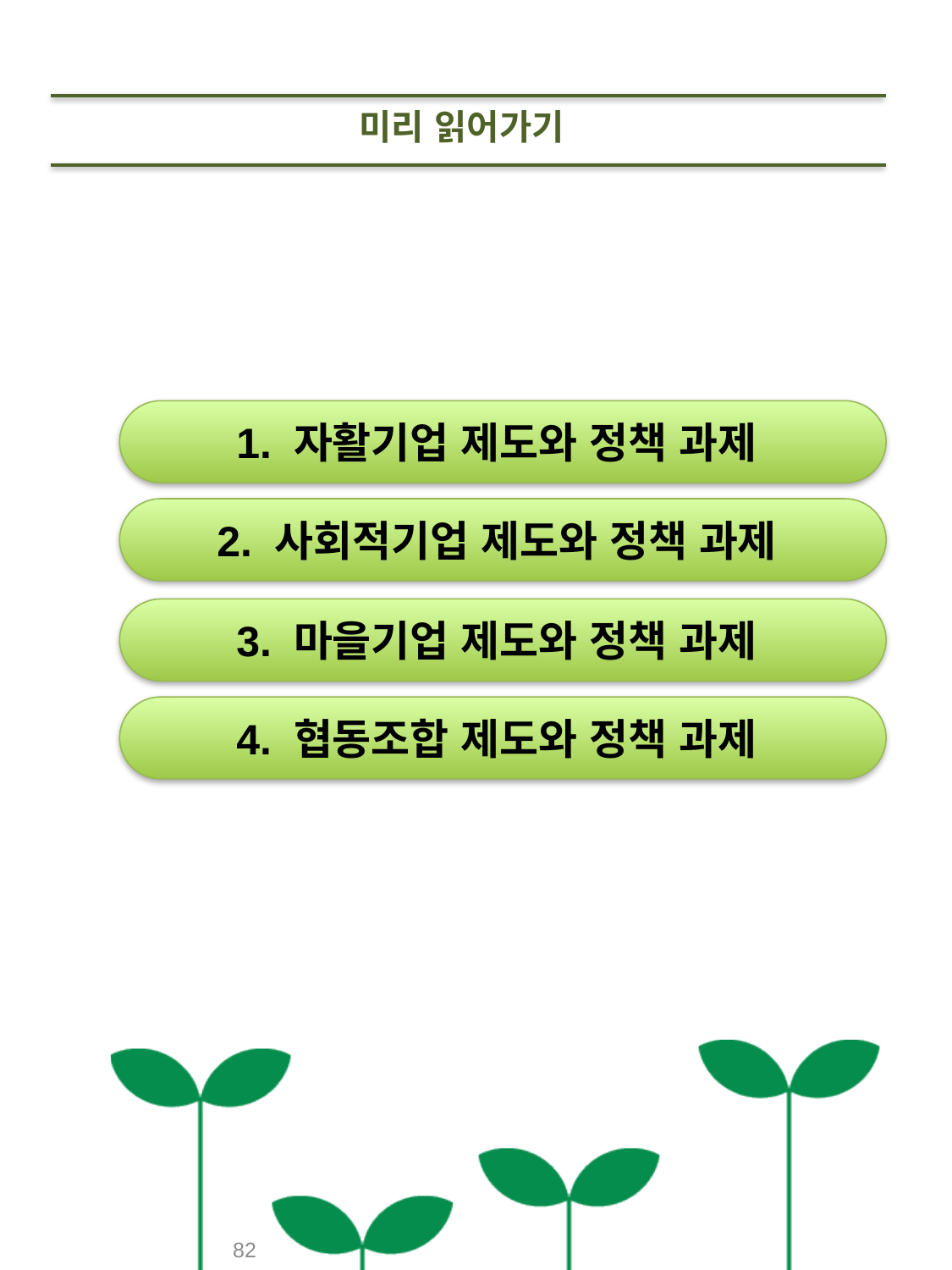

미리 읽어가기
1. 자활기업 제도와 정책 과제
2. 사회적기업 제도와 정책 과제
3. 마을기업 제도와 정책 과제
4. 협동조합 제도와 정책 과제
82